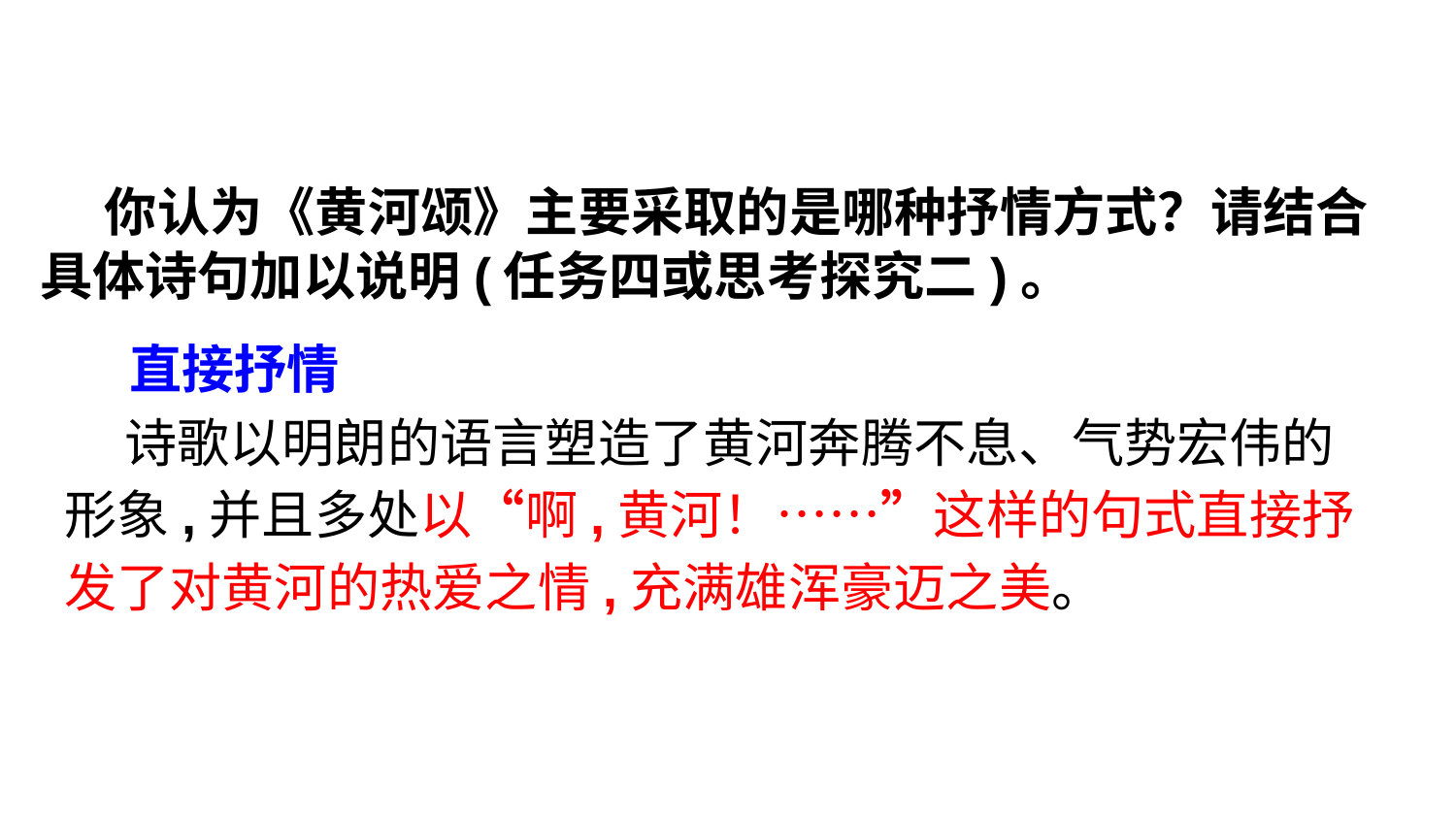

你认为《黄河颂》主要采取的是哪种抒情方式？请结合具体诗句加以说明(任务四或思考探究二)。
    直接抒情
    诗歌以明朗的语言塑造了黄河奔腾不息、气势宏伟的形象,并且多处以“啊,黄河！……”这样的句式直接抒发了对黄河的热爱之情,充满雄浑豪迈之美。